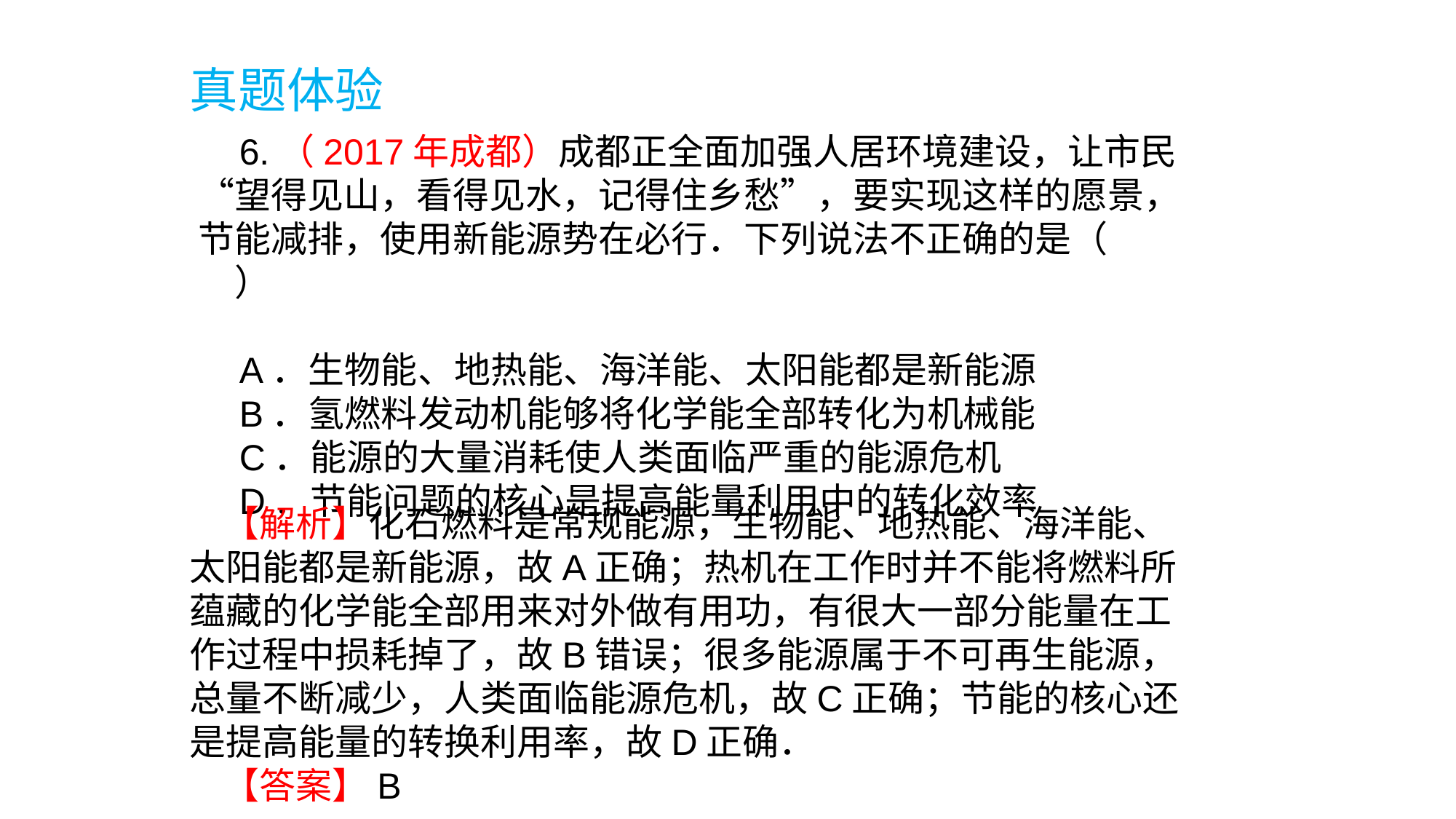

真题体验
    6.（2017年成都）成都正全面加强人居环境建设，让市民“望得见山，看得见水，记得住乡愁”，要实现这样的愿景，节能减排，使用新能源势在必行．下列说法不正确的是（　　）

    A．生物能、地热能、海洋能、太阳能都是新能源
    B．氢燃料发动机能够将化学能全部转化为机械能
    C．能源的大量消耗使人类面临严重的能源危机
    D．节能问题的核心是提高能量利用中的转化效率
   【解析】化石燃料是常规能源，生物能、地热能、海洋能、太阳能都是新能源，故A正确；热机在工作时并不能将燃料所蕴藏的化学能全部用来对外做有用功，有很大一部分能量在工作过程中损耗掉了，故B错误；很多能源属于不可再生能源，总量不断减少，人类面临能源危机，故C正确；节能的核心还是提高能量的转换利用率，故D正确．
   【答案】B